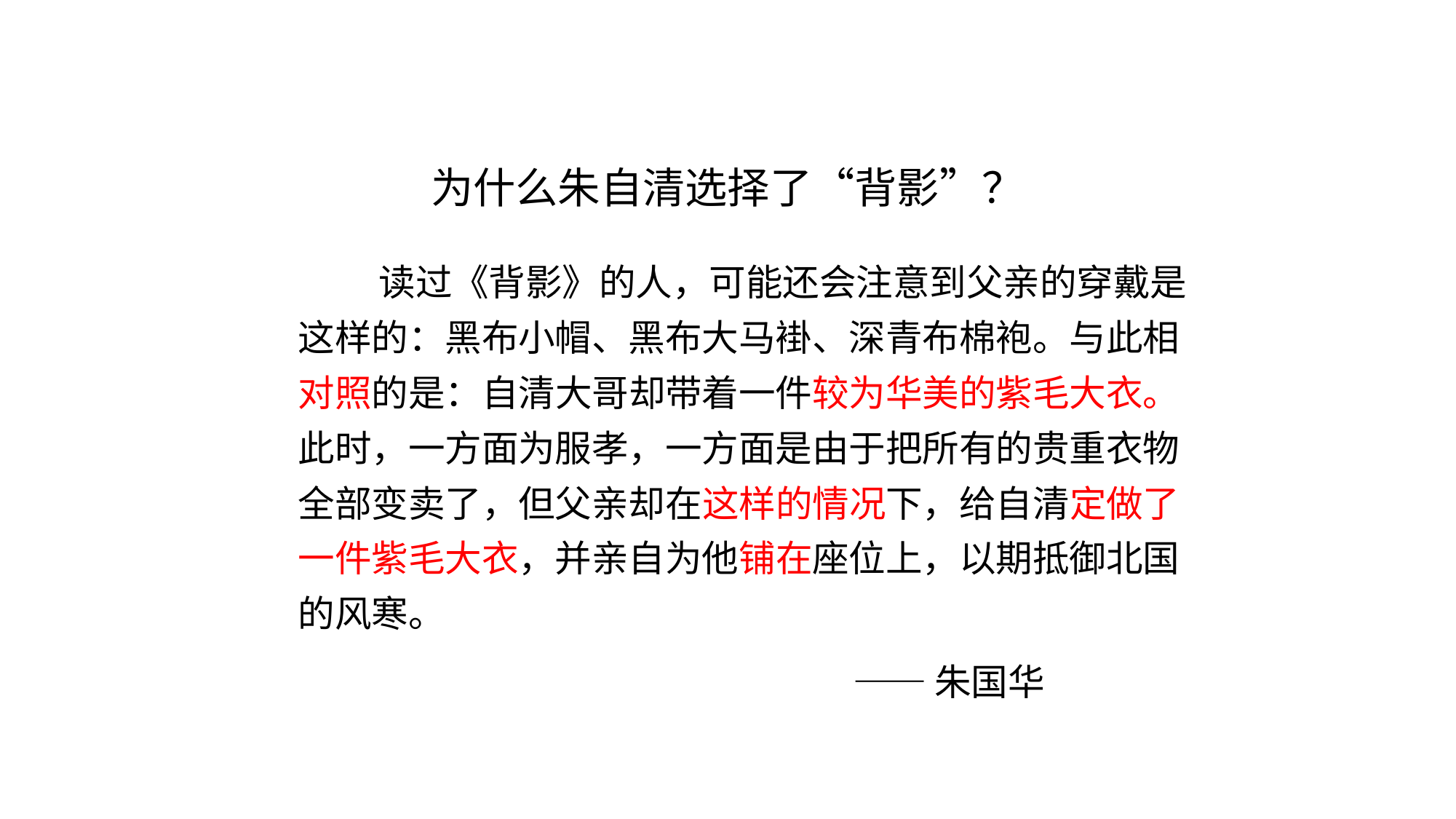

# 为什么朱自清选择了“背影”？
读过《背影》的人，可能还会注意到父亲的穿戴是这样的：黑布小帽、黑布大马褂、深青布棉袍。与此相对照的是：自清大哥却带着一件较为华美的紫毛大衣。此时，一方面为服孝，一方面是由于把所有的贵重衣物全部变卖了，但父亲却在这样的情况下，给自清定做了一件紫毛大衣，并亲自为他铺在座位上，以期抵御北国的风寒。
                                                          ——朱国华